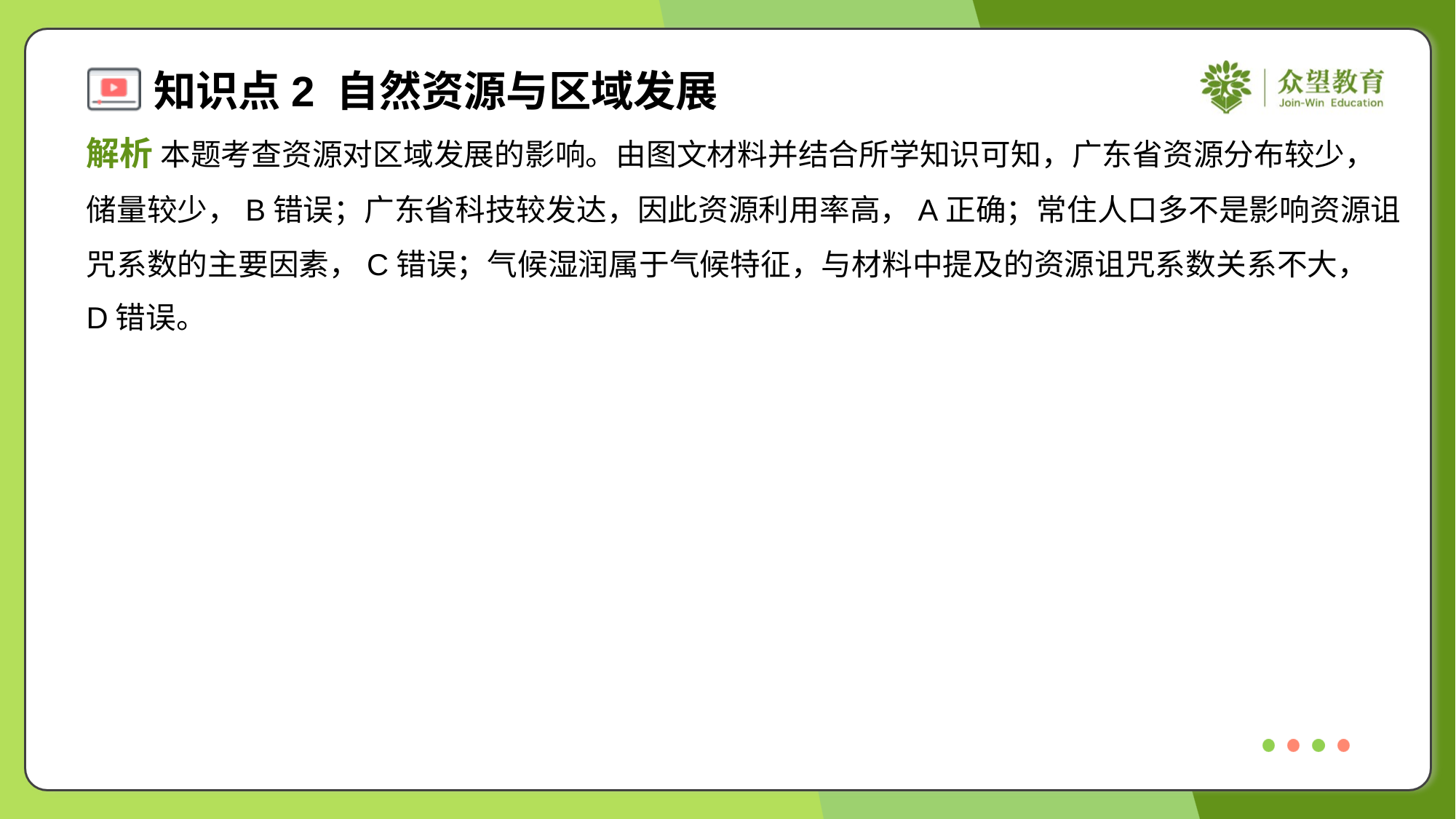

解析 本题考查资源对区域发展的影响。由图文材料并结合所学知识可知，广东省资源分布较少，
储量较少，B错误；广东省科技较发达，因此资源利用率高，A正确；常住人口多不是影响资源诅
咒系数的主要因素，C错误；气候湿润属于气候特征，与材料中提及的资源诅咒系数关系不大，
D错误。